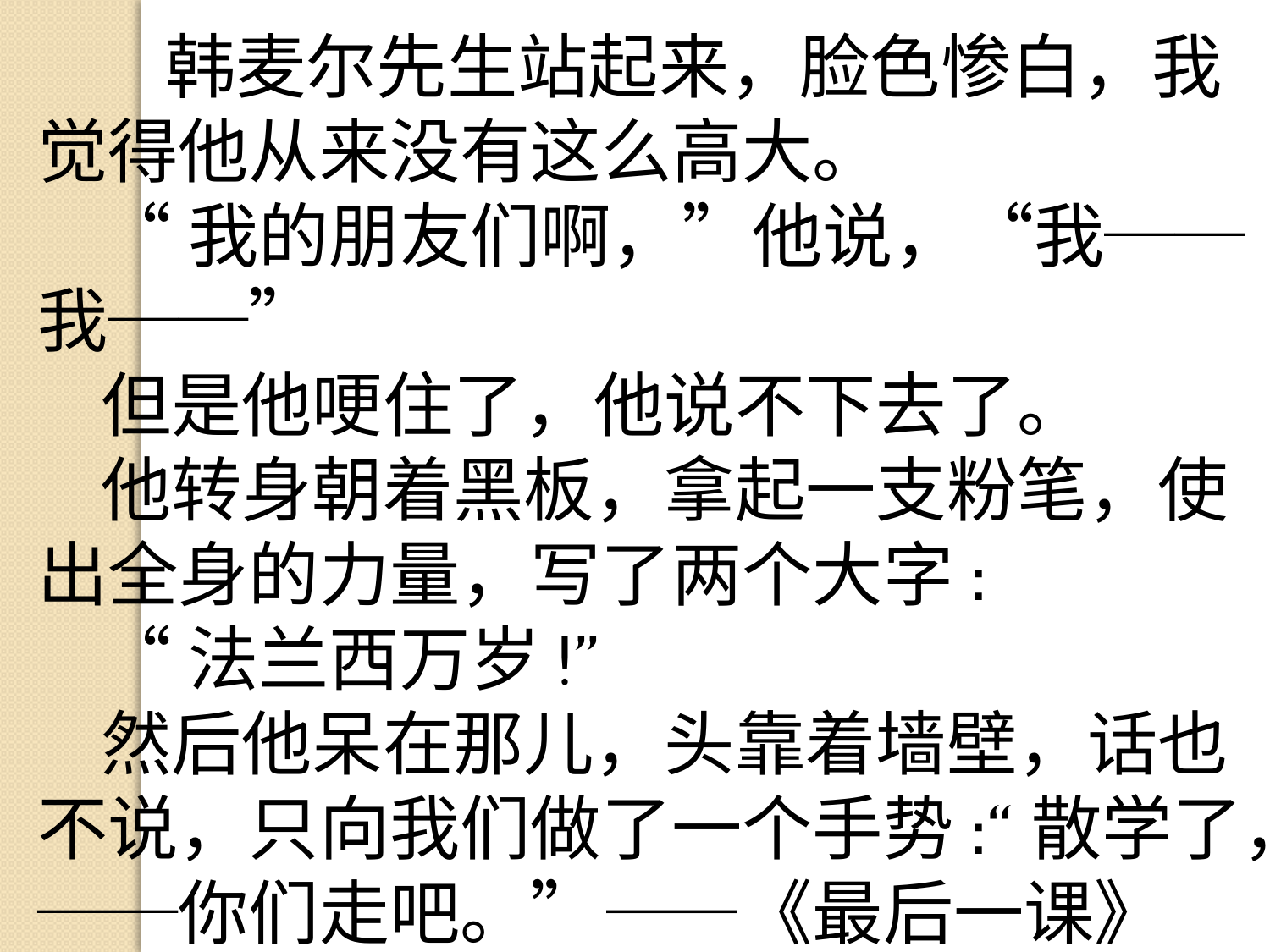

韩麦尔先生站起来，脸色惨白，我觉得他从来没有这么高大。
“我的朋友们啊，”他说，“我──我──”
但是他哽住了，他说不下去了。
他转身朝着黑板，拿起一支粉笔，使出全身的力量，写了两个大字:
“法兰西万岁!”
然后他呆在那儿，头靠着墙壁，话也不说，只向我们做了一个手势:“散学了，──你们走吧。”——《最后一课》